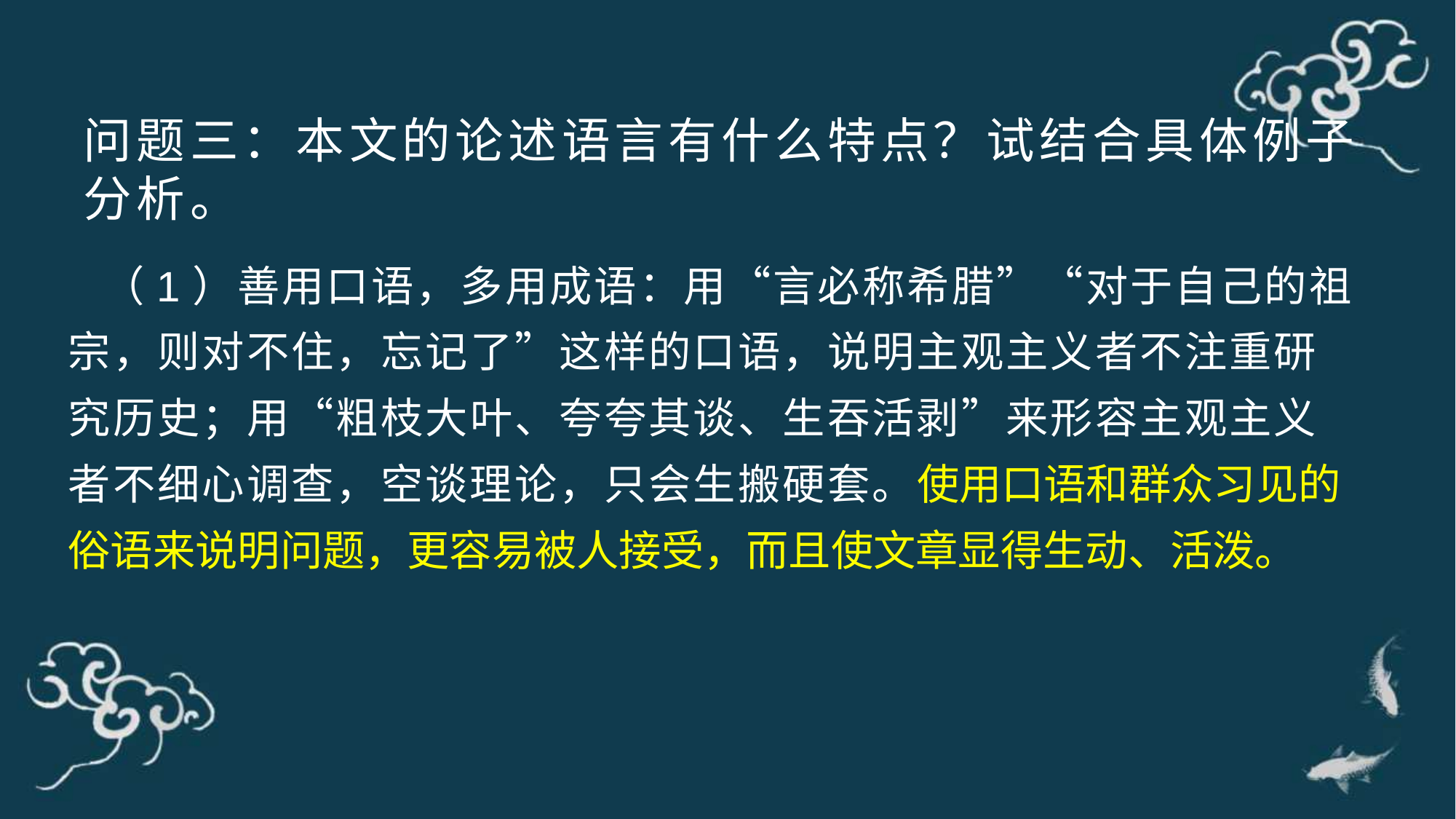

# 问题三：本文的论述语言有什么特点？试结合具体例子分析。
  （1）善用口语，多用成语：用“言必称希腊”“对于自己的祖宗，则对不住，忘记了”这样的口语，说明主观主义者不注重研究历史；用“粗枝大叶、夸夸其谈、生吞活剥”来形容主观主义者不细心调查，空谈理论，只会生搬硬套。使用口语和群众习见的俗语来说明问题，更容易被人接受，而且使文章显得生动、活泼。